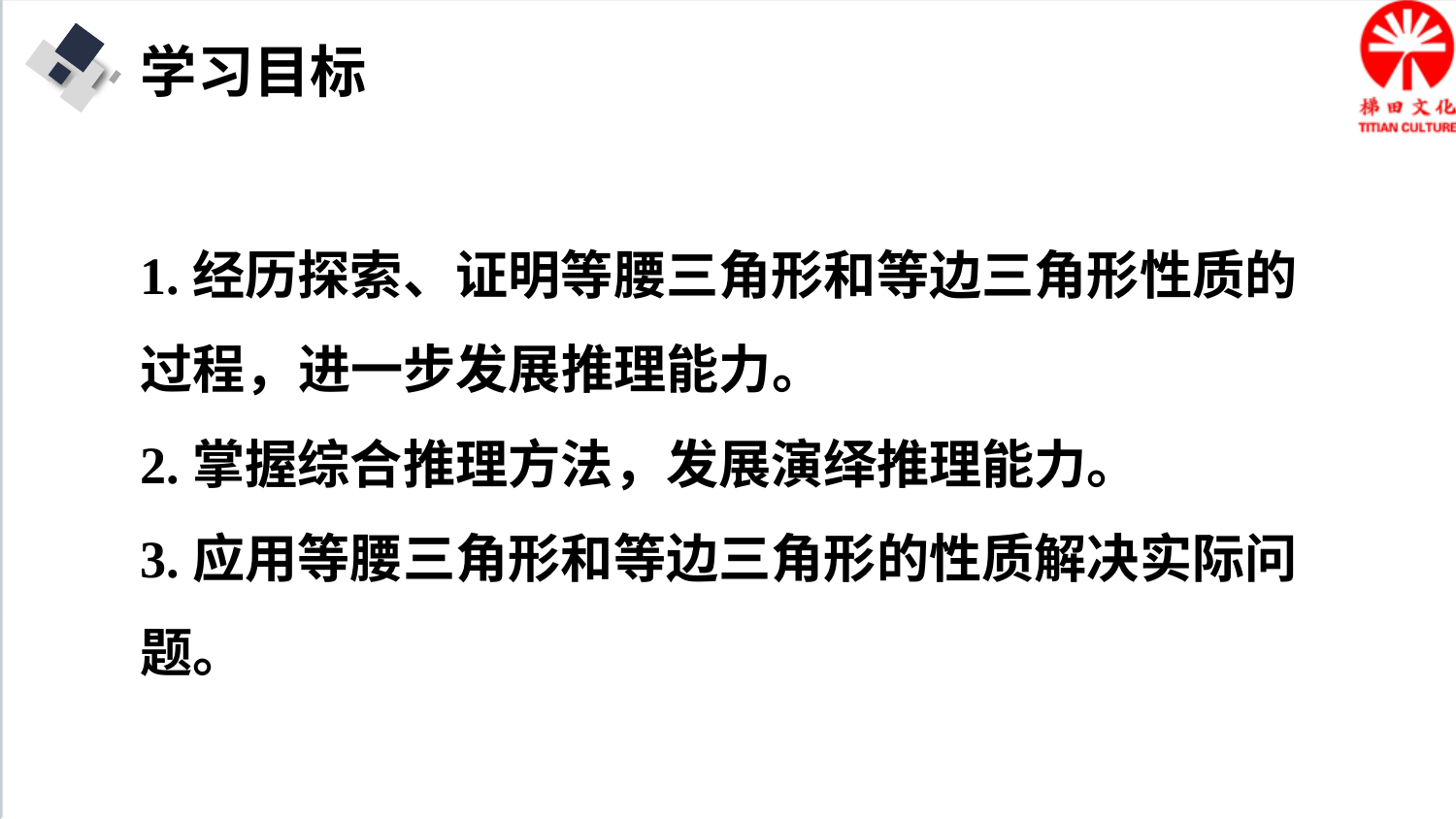

学习目标

1.经历探索、证明等腰三角形和等边三角形性质的过程，进一步发展推理能力。
2.掌握综合推理方法，发展演绎推理能力。
3.应用等腰三角形和等边三角形的性质解决实际问题。